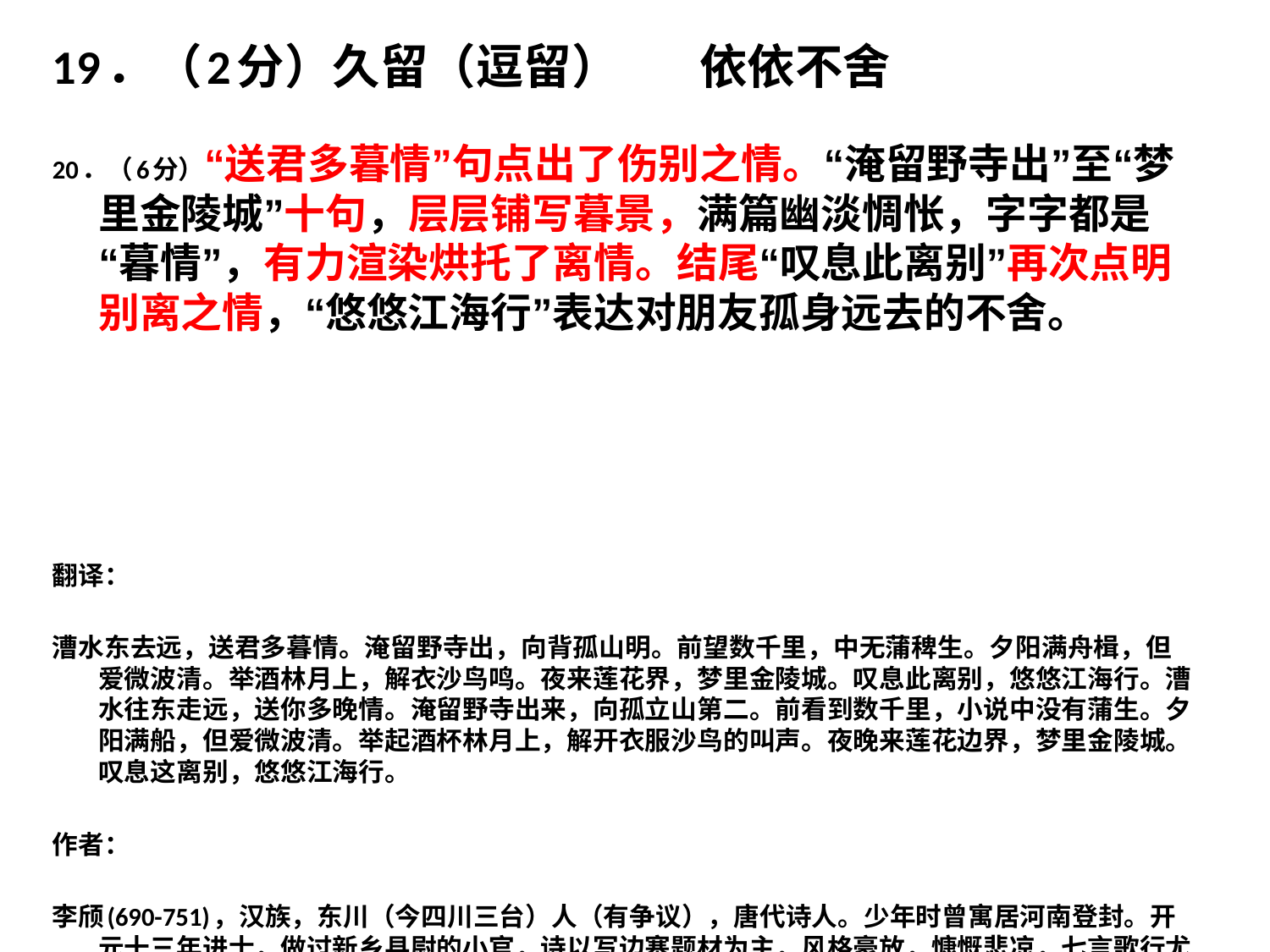

19．（2分）久留（逗留）      依依不舍

20．（6分）“送君多暮情”句点出了伤别之情。“淹留野寺出”至“梦里金陵城”十句，层层铺写暮景，满篇幽淡惆怅，字字都是“暮情”，有力渲染烘托了离情。结尾“叹息此离别”再次点明别离之情，“悠悠江海行”表达对朋友孤身远去的不舍。

翻译：

漕水东去远，送君多暮情。淹留野寺出，向背孤山明。前望数千里，中无蒲稗生。夕阳满舟楫，但爱微波清。举酒林月上，解衣沙鸟鸣。夜来莲花界，梦里金陵城。叹息此离别，悠悠江海行。漕水往东走远，送你多晚情。淹留野寺出来，向孤立山第二。前看到数千里，小说中没有蒲生。夕阳满船，但爱微波清。举起酒杯林月上，解开衣服沙鸟的叫声。夜晚来莲花边界，梦里金陵城。叹息这离别，悠悠江海行。

作者：

李颀(690-751)，汉族，东川（今四川三台）人（有争议），唐代诗人。少年时曾寓居河南登封。开元十三年进士，做过新乡县尉的小官，诗以写边塞题材为主，风格豪放，慷慨悲凉，七言歌行尤具特色。